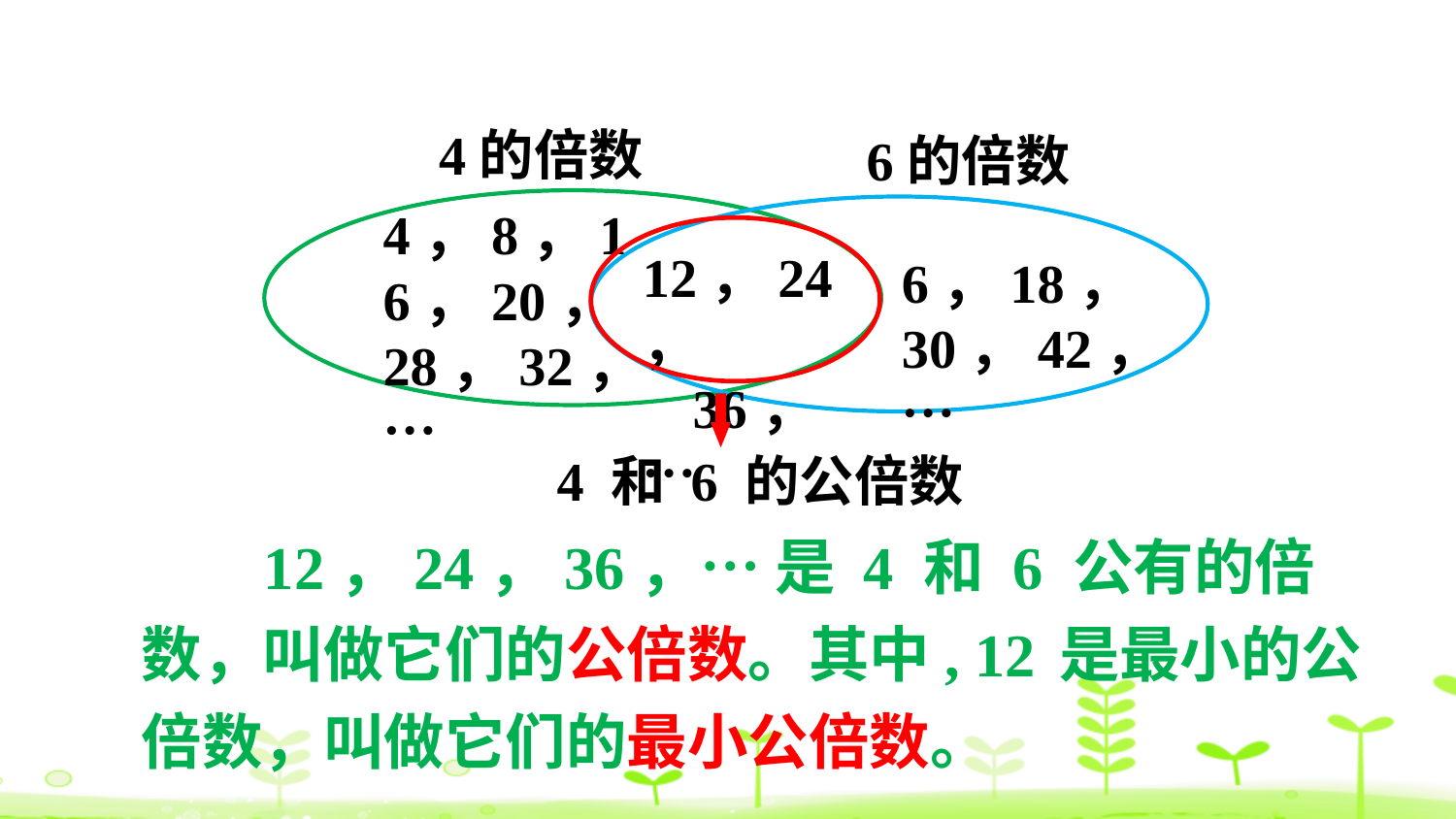

4的倍数
6的倍数

4，8，16，20，28，32，…

12，24，               36，…
6，18，30，42，…

4 和 6 的公倍数
        12，24，36，… 是 4 和 6 公有的倍数，叫做它们的公倍数。其中, 12 是最小的公倍数，叫做它们的最小公倍数。